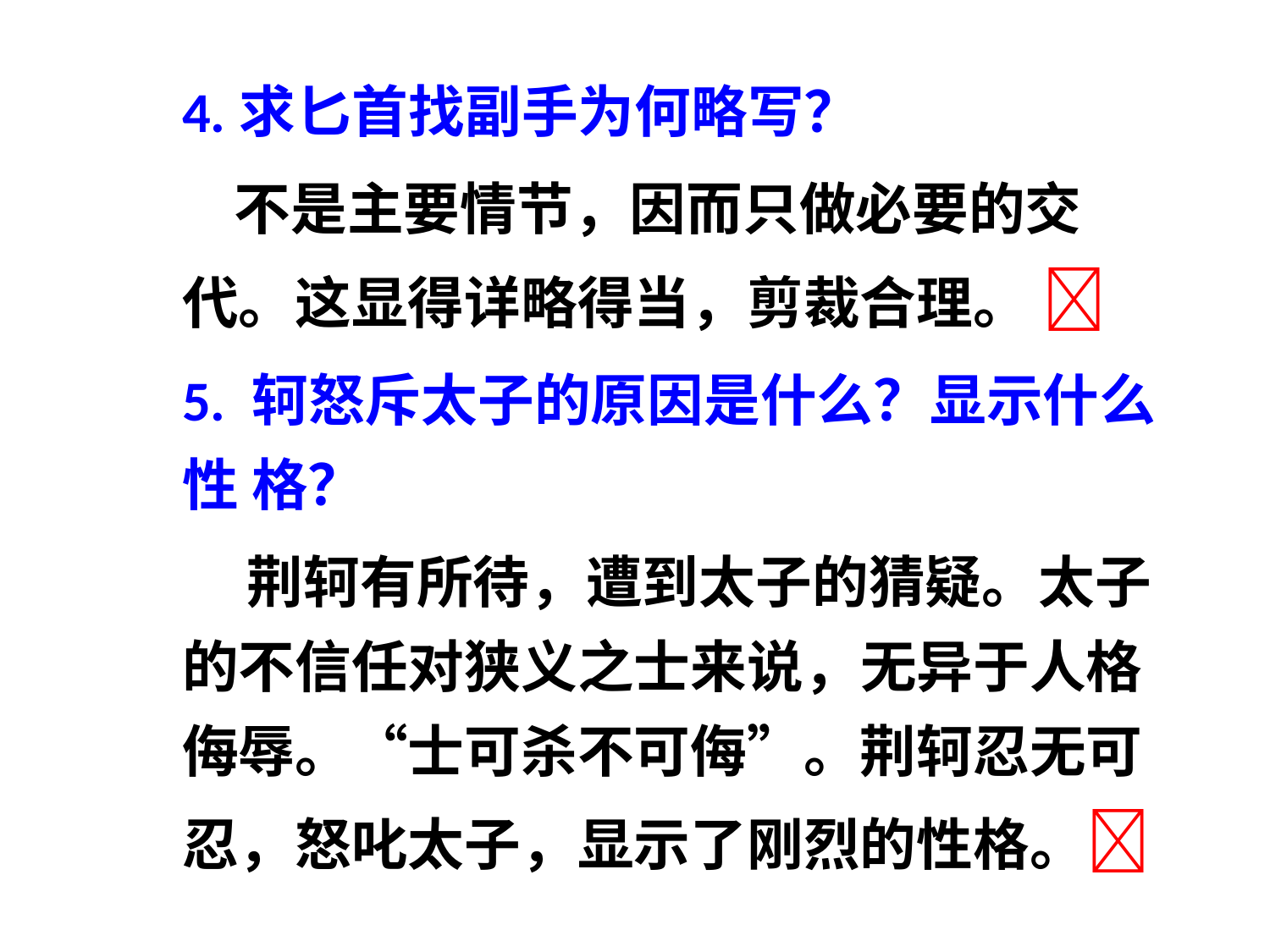

4.求匕首找副手为何略写？
   不是主要情节，因而只做必要的交代。这显得详略得当，剪裁合理。 ⊗
5. 轲怒斥太子的原因是什么？显示什么性 格？
    荆轲有所待，遭到太子的猜疑。太子的不信任对狭义之士来说，无异于人格侮辱。“士可杀不可侮”。荆轲忍无可忍，怒叱太子，显示了刚烈的性格。⊗